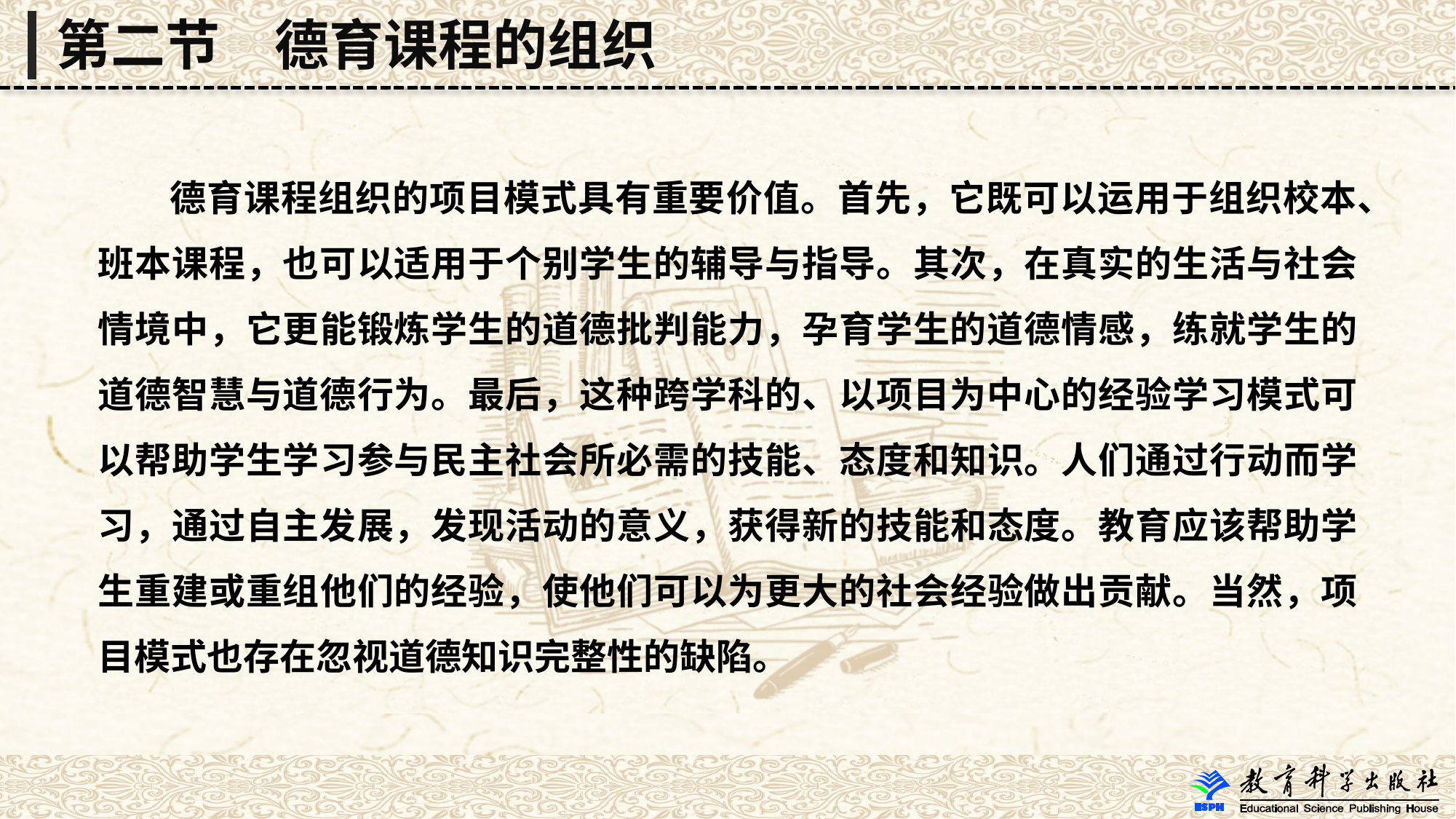

第二节　德育课程的组织
       德育课程组织的项目模式具有重要价值。首先，它既可以运用于组织校本、班本课程，也可以适用于个别学生的辅导与指导。其次，在真实的生活与社会情境中，它更能锻炼学生的道德批判能力，孕育学生的道德情感，练就学生的道德智慧与道德行为。最后，这种跨学科的、以项目为中心的经验学习模式可以帮助学生学习参与民主社会所必需的技能、态度和知识。人们通过行动而学习，通过自主发展，发现活动的意义，获得新的技能和态度。教育应该帮助学生重建或重组他们的经验，使他们可以为更大的社会经验做出贡献。当然，项目模式也存在忽视道德知识完整性的缺陷。